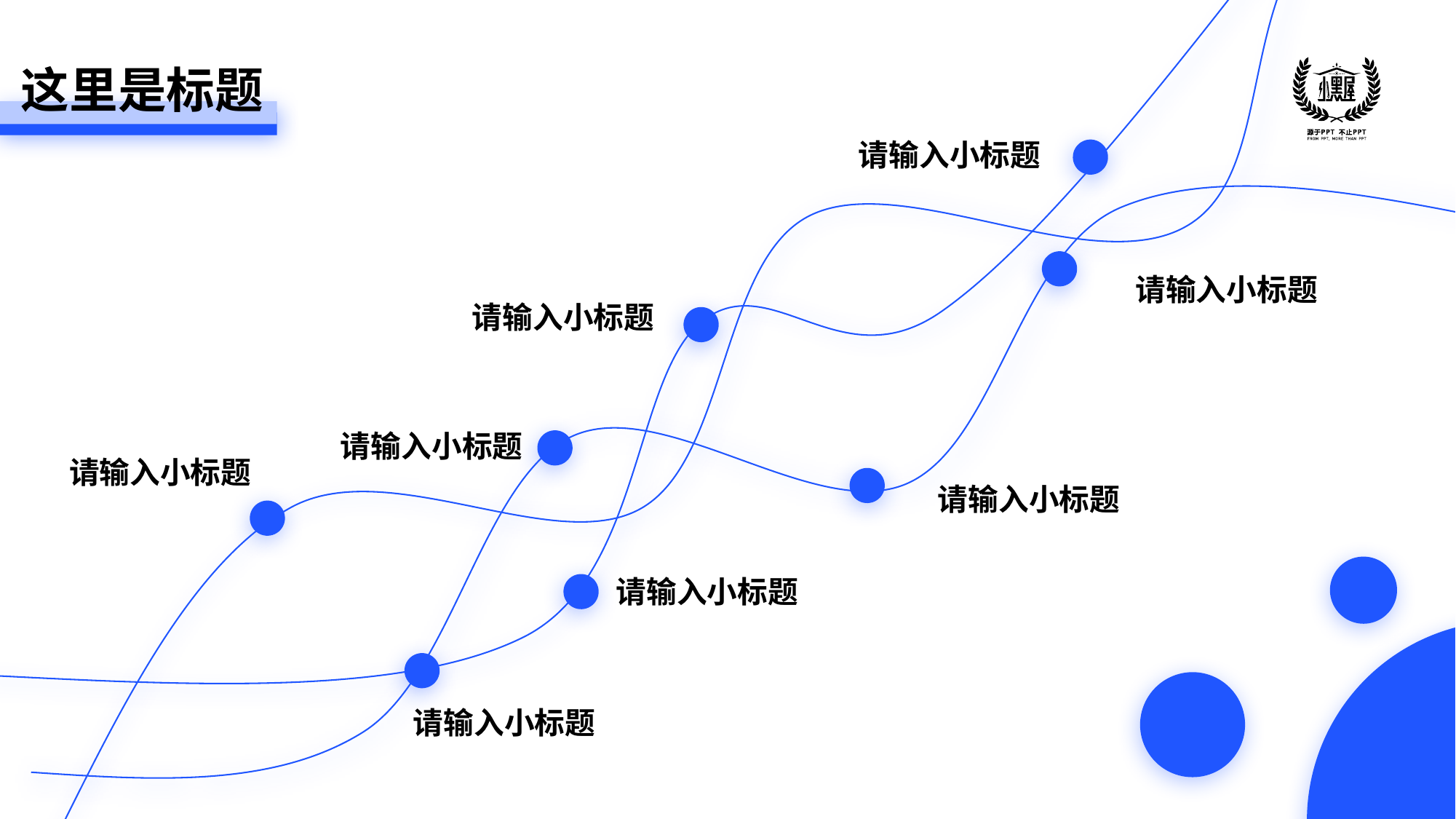

这里是标题

请输入小标题

请输入小标题
请输入小标题
请输入小标题
请输入小标题
请输入小标题

请输入小标题

请输入小标题